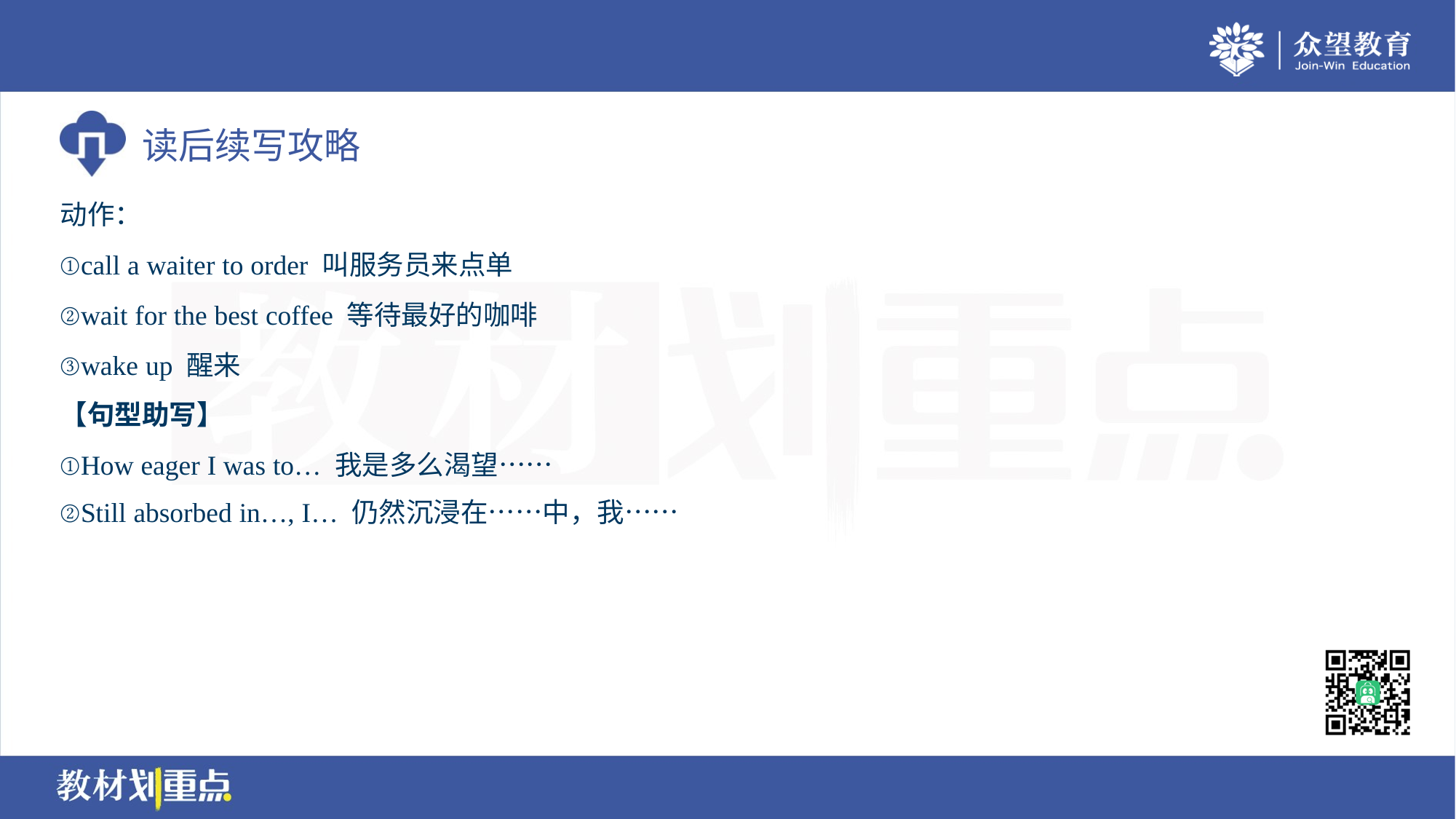

动作：
①call a waiter to order 叫服务员来点单
②wait for the best coffee 等待最好的咖啡
③wake up 醒来
【句型助写】
①How eager I was to… 我是多么渴望……
②Still absorbed in…, I… 仍然沉浸在……中，我……